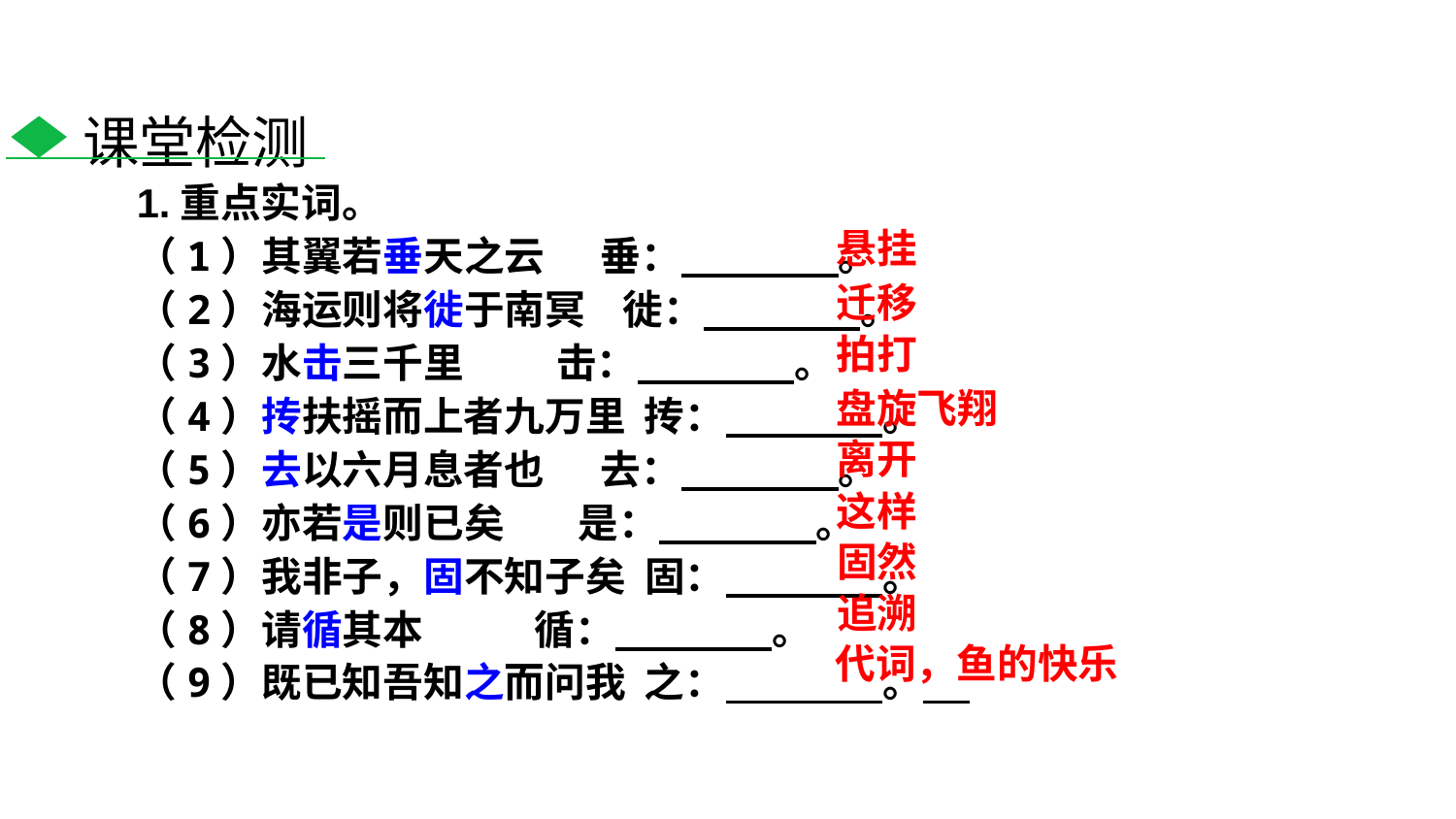

课堂检测

1.重点实词。
（1）其翼若垂天之云      垂：                 。
（2）海运则将徙于南冥    徙：                 。
（3）水击三千里          击：                 。
（4）抟扶摇而上者九万里  抟：                 。
（5）去以六月息者也      去：                 。
（6）亦若是则已矣        是：                 。
（7）我非子，固不知子矣  固：                 。
（8）请循其本            循：                 。
（9）既已知吾知之而问我  之：                 。
悬挂
迁移
拍打
盘旋飞翔
离开
这样
固然
追溯
代词，鱼的快乐